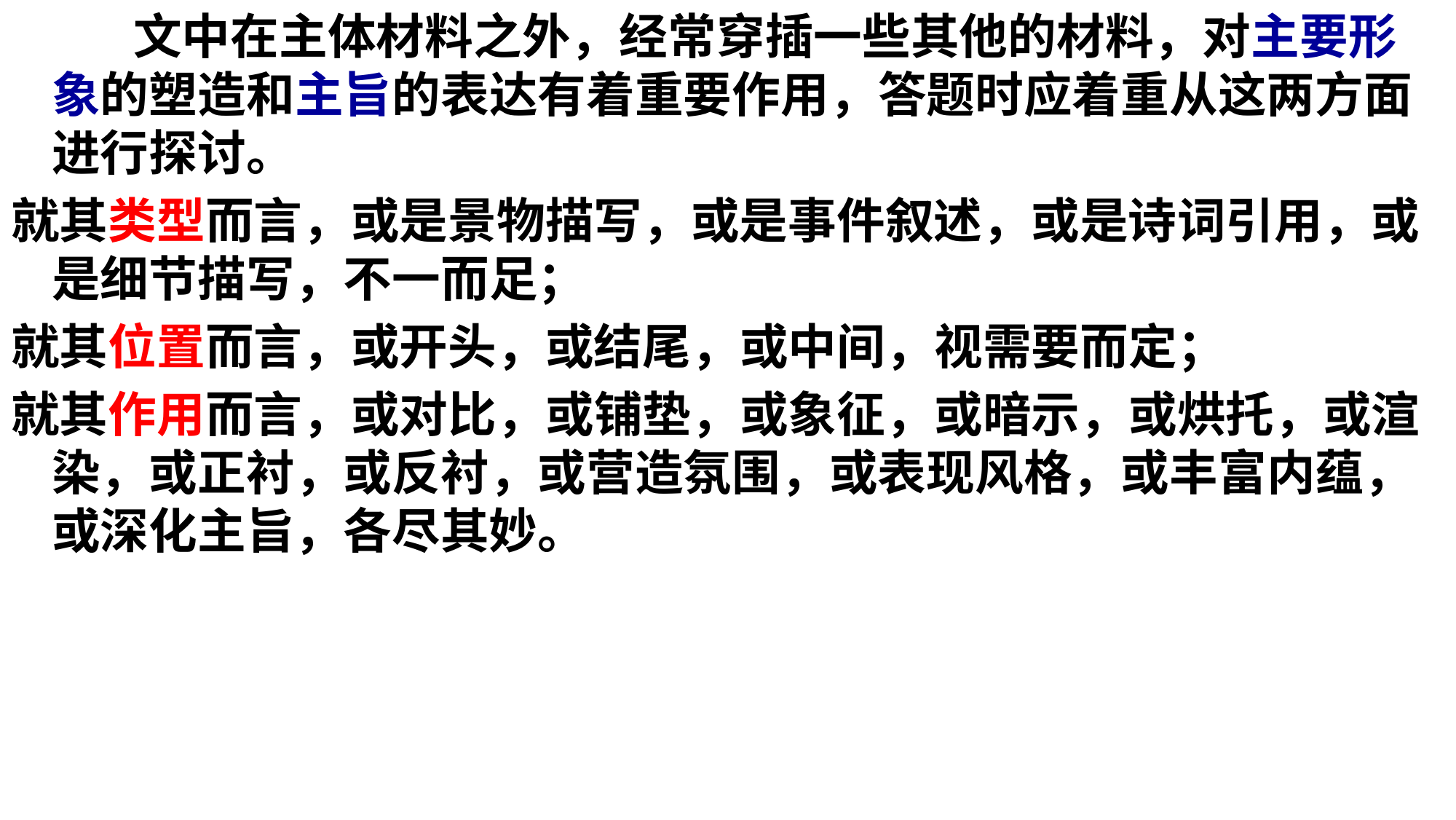

文中在主体材料之外，经常穿插一些其他的材料，对主要形象的塑造和主旨的表达有着重要作用，答题时应着重从这两方面进行探讨。
就其类型而言，或是景物描写，或是事件叙述，或是诗词引用，或是细节描写，不一而足；
就其位置而言，或开头，或结尾，或中间，视需要而定；
就其作用而言，或对比，或铺垫，或象征，或暗示，或烘托，或渲染，或正衬，或反衬，或营造氛围，或表现风格，或丰富内蕴，或深化主旨，各尽其妙。